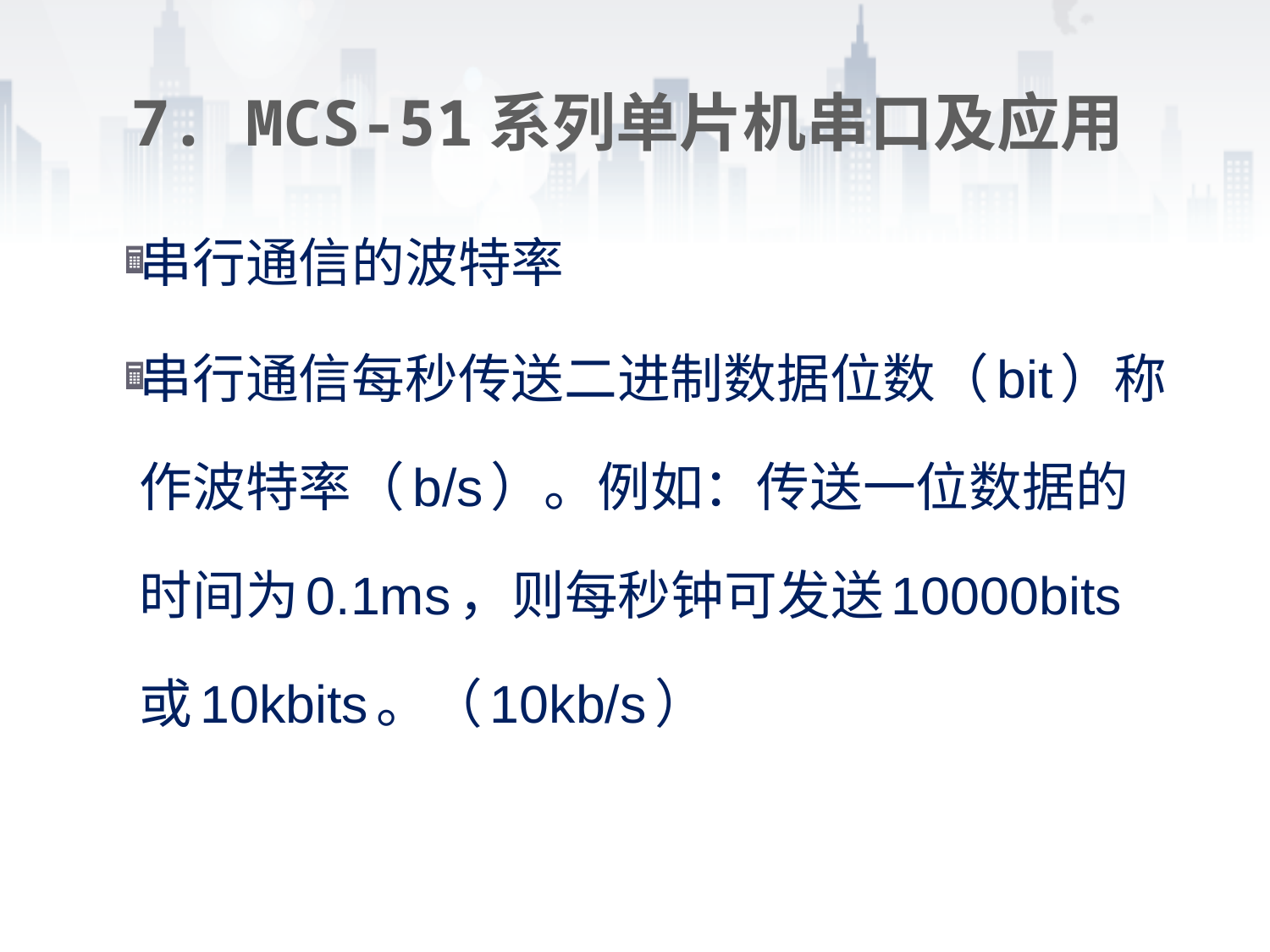

# 7. MCS-51系列单片机串口及应用
串行通信的波特率
串行通信每秒传送二进制数据位数（bit）称作波特率（b/s）。例如：传送一位数据的时间为0.1ms，则每秒钟可发送10000bits或10kbits。（10kb/s）